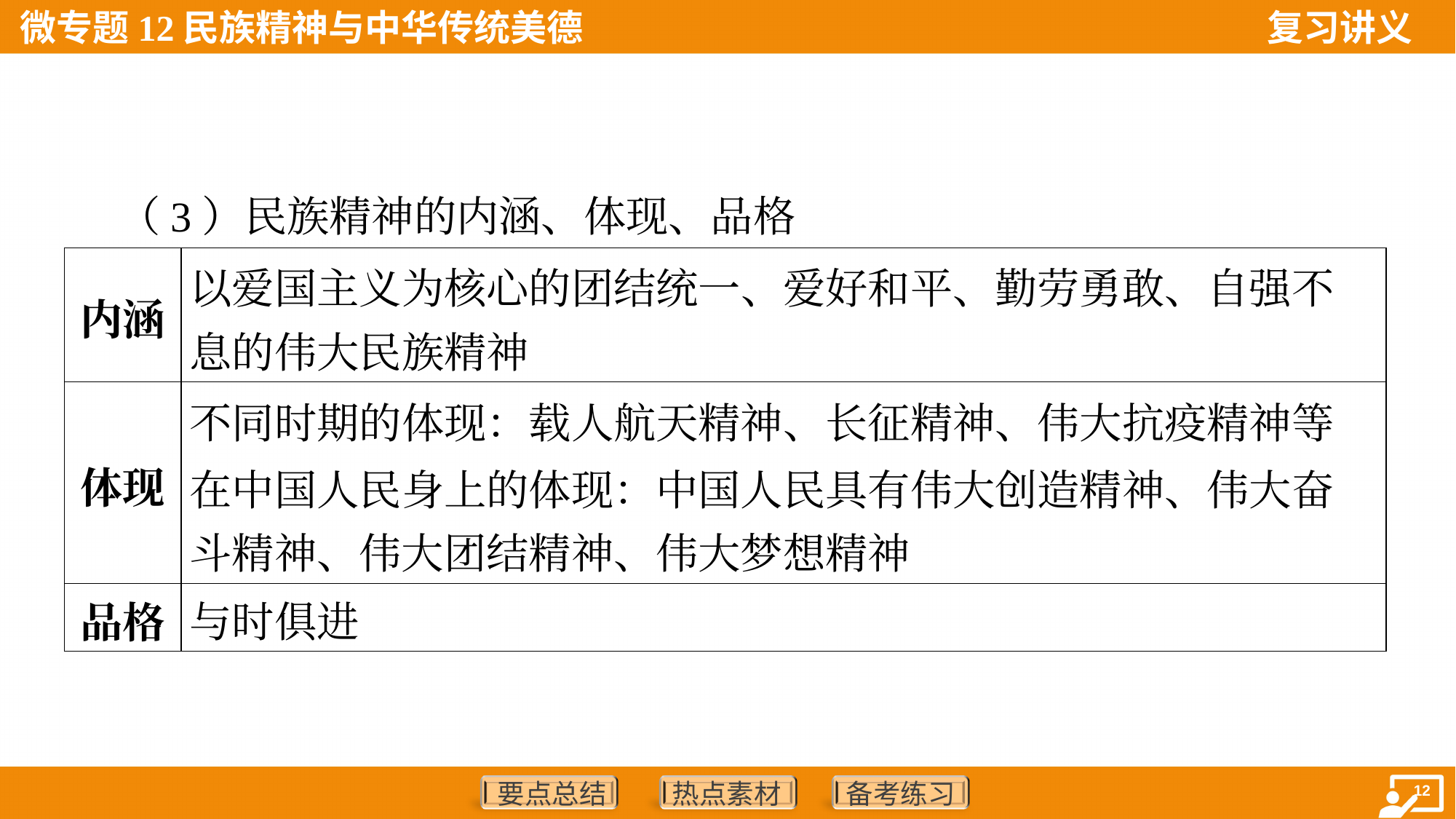

（3）民族精神的内涵、体现、品格
| 内涵 | 以爱国主义为核心的团结统一、爱好和平、勤劳勇敢、自强不 息的伟大民族精神 |
| --- | --- |
| 体现 | 不同时期的体现：载人航天精神、长征精神、伟大抗疫精神等 在中国人民身上的体现：中国人民具有伟大创造精神、伟大奋 斗精神、伟大团结精神、伟大梦想精神 |
| 品格 | 与时俱进 |